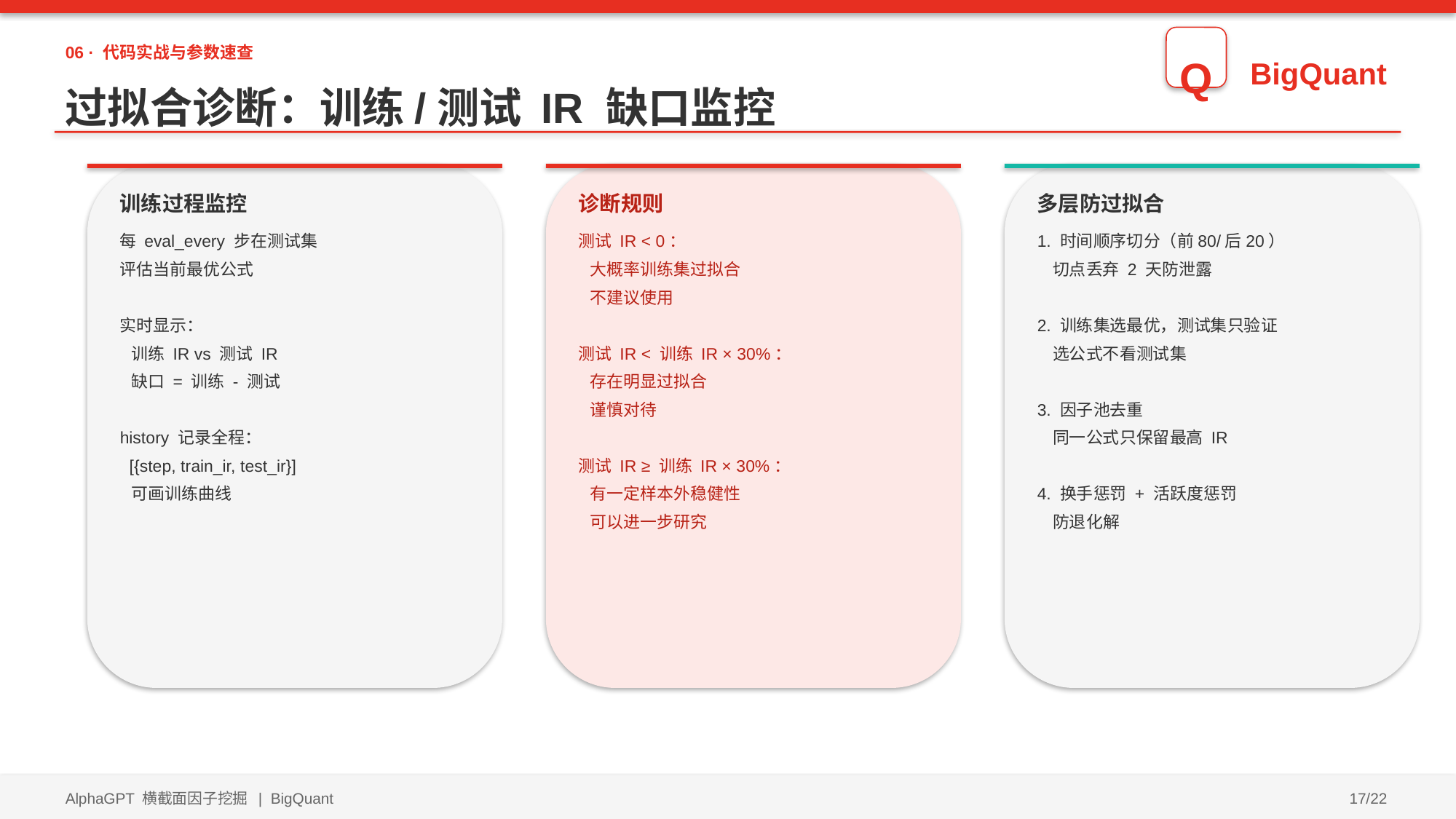

06 · 代码实战与参数速查
Q
BigQuant
过拟合诊断：训练/测试 IR 缺口监控

训练过程监控
诊断规则
多层防过拟合
每 eval_every 步在测试集
评估当前最优公式

实时显示：
  训练 IR vs 测试 IR
  缺口 = 训练 - 测试

history 记录全程：
  [{step, train_ir, test_ir}]
  可画训练曲线
测试 IR < 0：
  大概率训练集过拟合
  不建议使用

测试 IR < 训练 IR × 30%：
  存在明显过拟合
  谨慎对待

测试 IR ≥ 训练 IR × 30%：
  有一定样本外稳健性
  可以进一步研究
1. 时间顺序切分（前80/后20）
   切点丢弃 2 天防泄露

2. 训练集选最优，测试集只验证
   选公式不看测试集

3. 因子池去重
   同一公式只保留最高 IR

4. 换手惩罚 + 活跃度惩罚
   防退化解

AlphaGPT 横截面因子挖掘  |  BigQuant
17/22